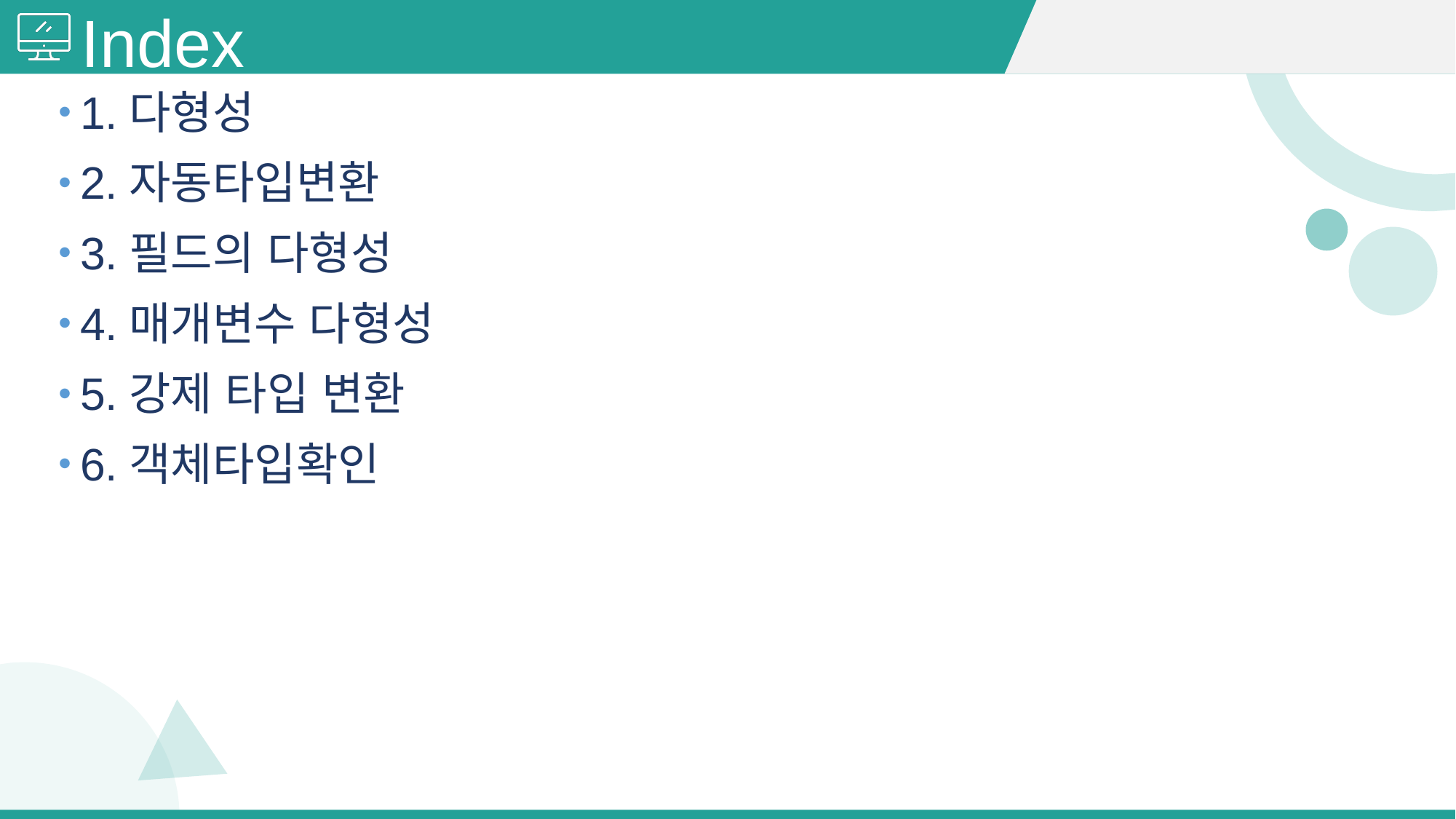

# Index
1.다형성
2.자동타입변환
3.필드의 다형성
4.매개변수 다형성
5.강제 타입 변환
6.객체타입확인